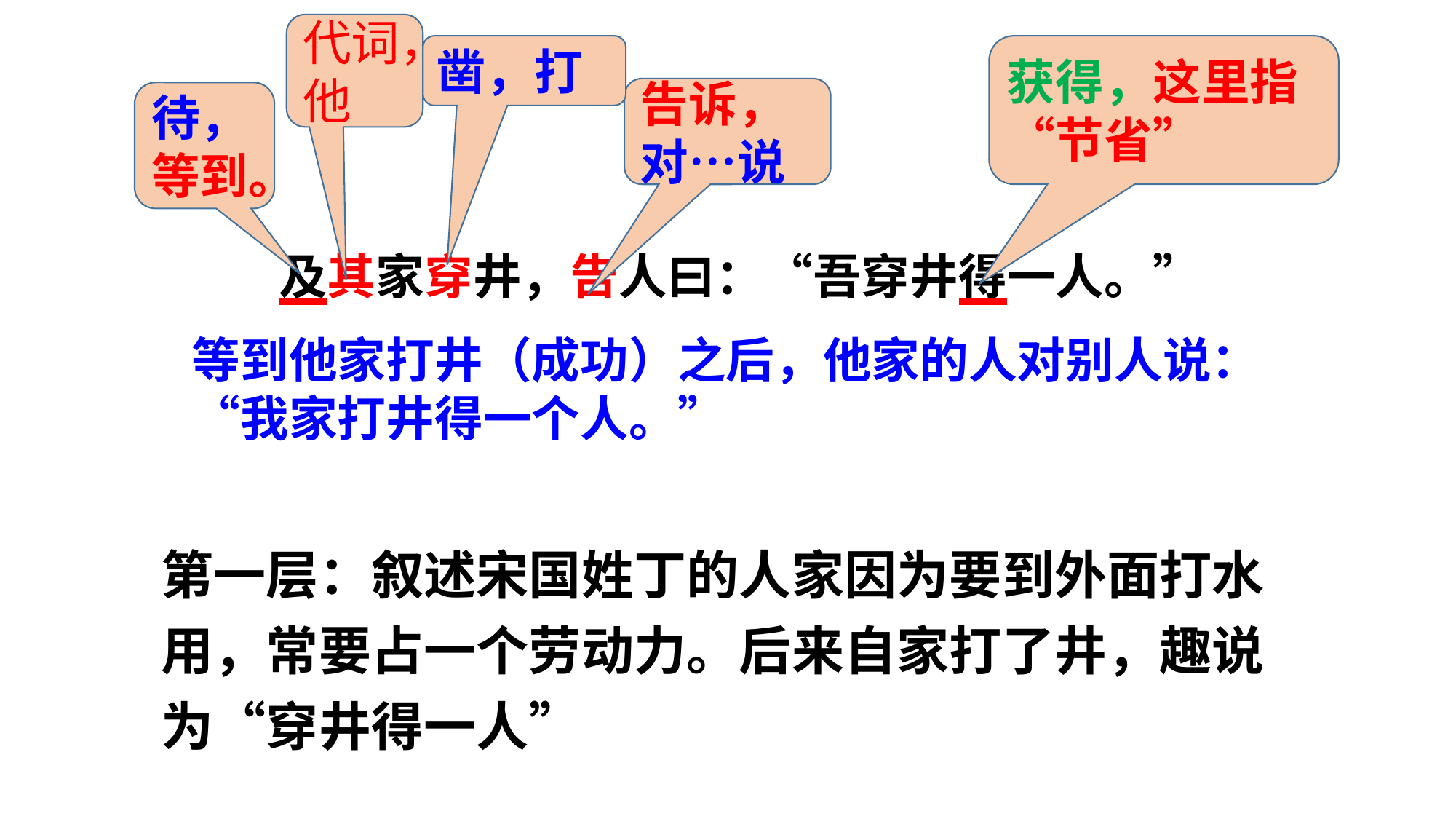

代词，他
凿，打
获得，这里指“节省”
告诉，对…说
待，等到。
及其家穿井，告人曰：“吾穿井得一人。”
等到他家打井（成功）之后，他家的人对别人说：“我家打井得一个人。”
第一层：叙述宋国姓丁的人家因为要到外面打水用，常要占一个劳动力。后来自家打了井，趣说为“穿井得一人”